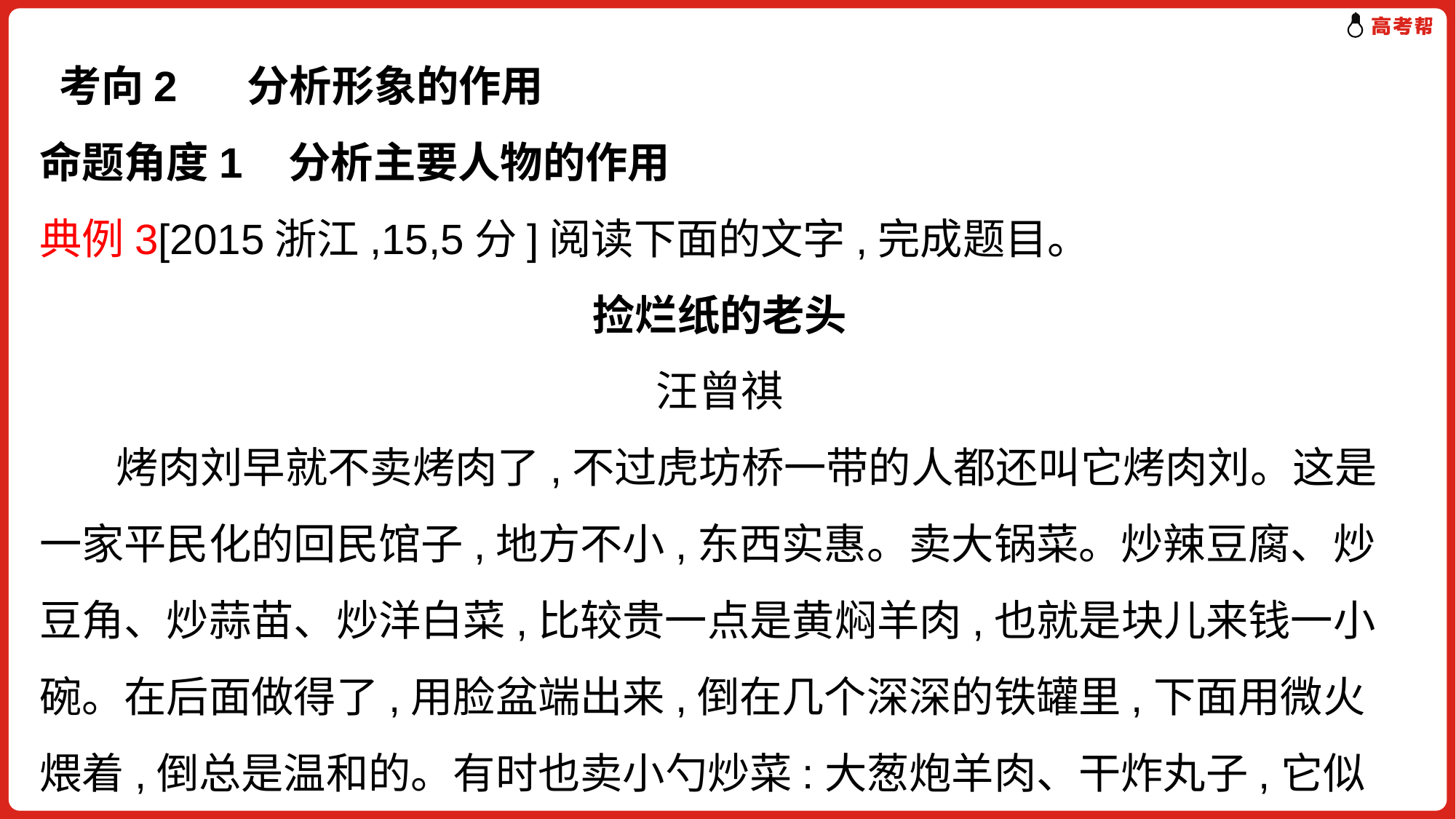

考向2     分析形象的作用
命题角度1   分析主要人物的作用
典例3[2015浙江,15,5分]阅读下面的文字,完成题目。
捡烂纸的老头
汪曾祺
       烤肉刘早就不卖烤肉了,不过虎坊桥一带的人都还叫它烤肉刘。这是一家平民化的回民馆子,地方不小,东西实惠。卖大锅菜。炒辣豆腐、炒豆角、炒蒜苗、炒洋白菜,比较贵一点是黄焖羊肉,也就是块儿来钱一小碗。在后面做得了,用脸盆端出来,倒在几个深深的铁罐里,下面用微火煨着,倒总是温和的。有时也卖小勺炒菜:大葱炮羊肉、干炸丸子,它似蜜……主食有